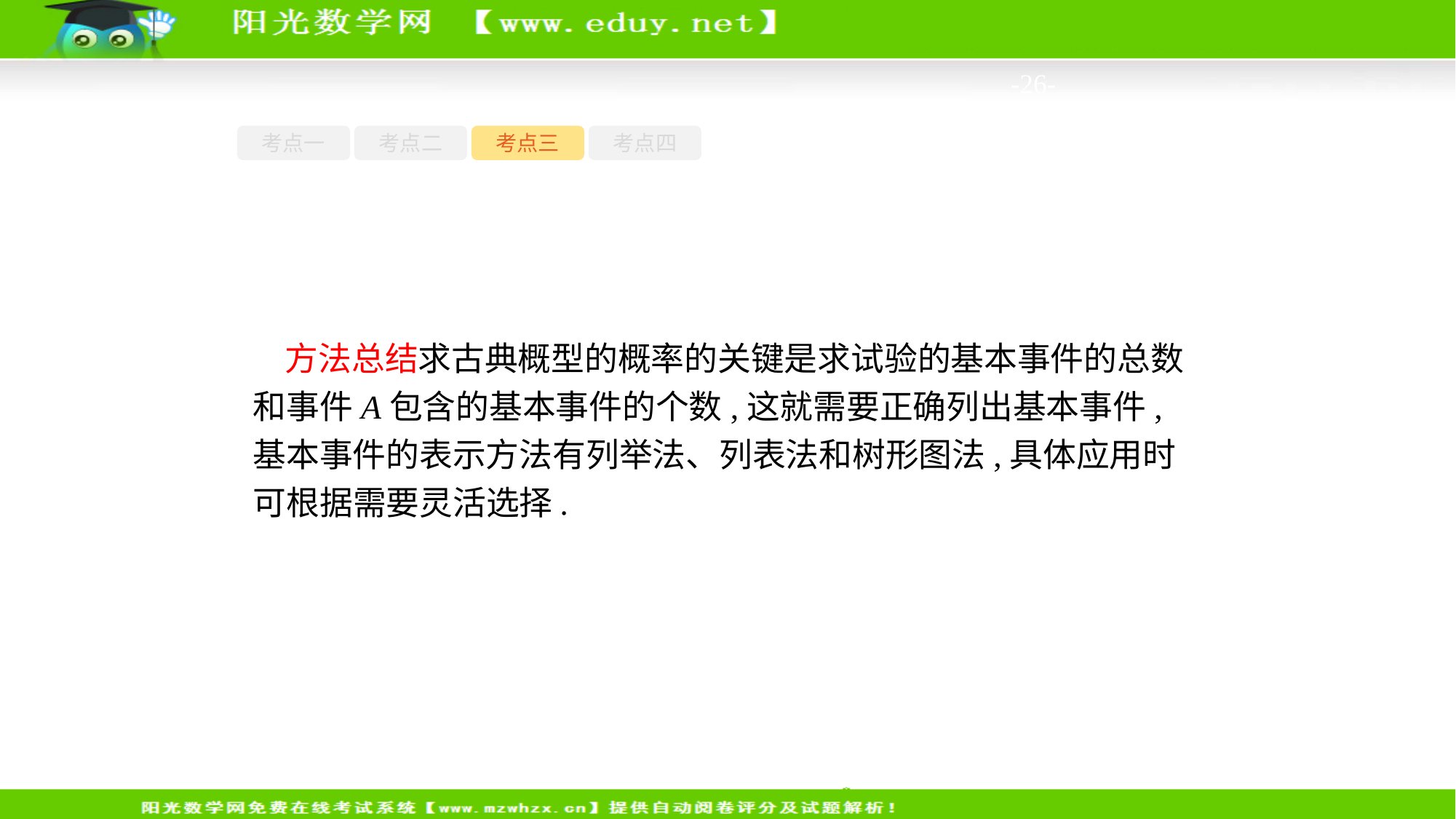

-26-
考点一
考点二
考点三
考点四
方法总结求古典概型的概率的关键是求试验的基本事件的总数和事件A包含的基本事件的个数,这就需要正确列出基本事件,基本事件的表示方法有列举法、列表法和树形图法,具体应用时可根据需要灵活选择.